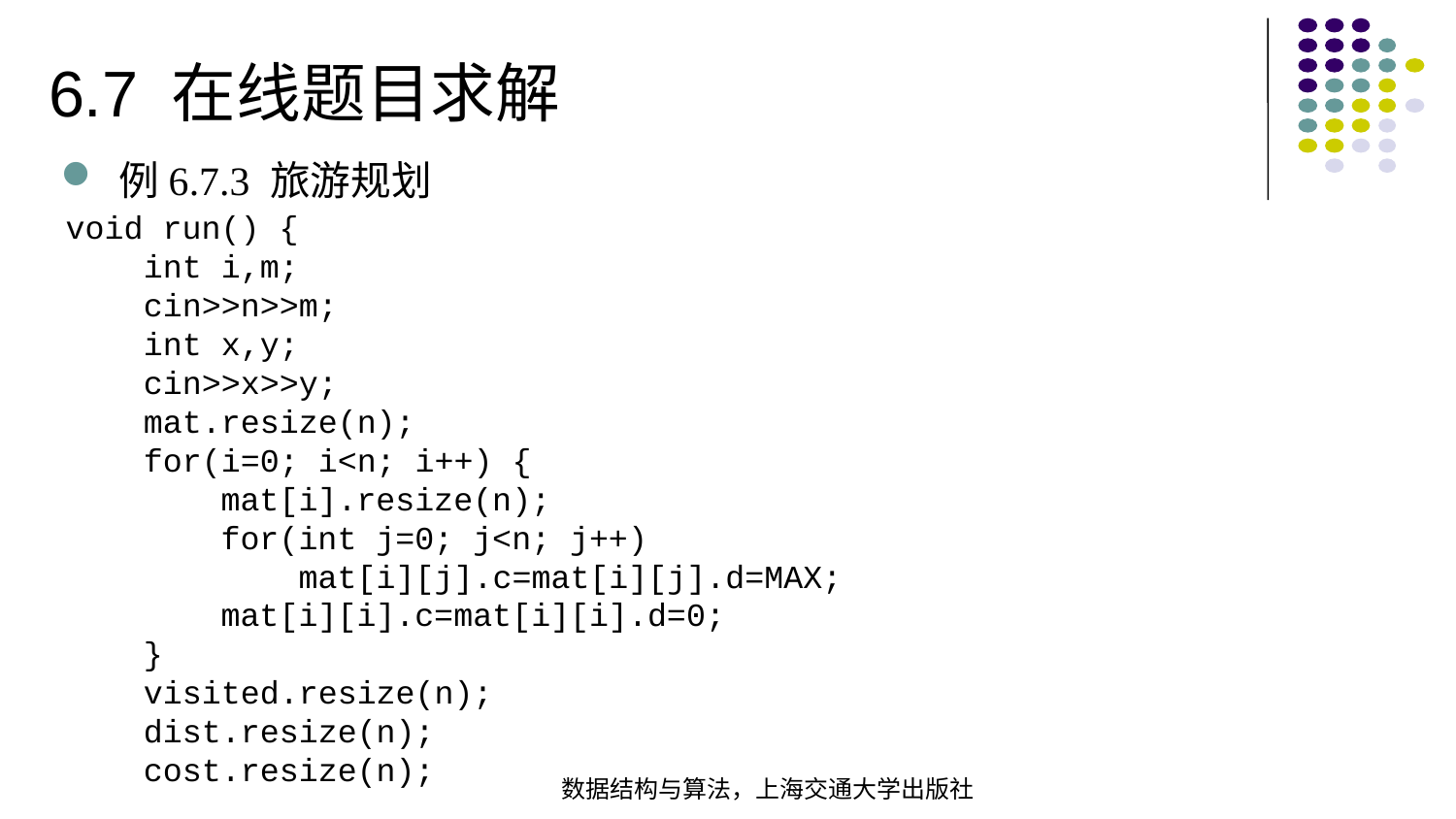

6.7 在线题目求解
例6.7.3 旅游规划
void run() {    int i,m;    cin>>n>>m;    int x,y;    cin>>x>>y;    mat.resize(n);    for(i=0; i<n; i++) {        mat[i].resize(n);        for(int j=0; j<n; j++)            mat[i][j].c=mat[i][j].d=MAX;        mat[i][i].c=mat[i][i].d=0;    }    visited.resize(n);    dist.resize(n);    cost.resize(n);